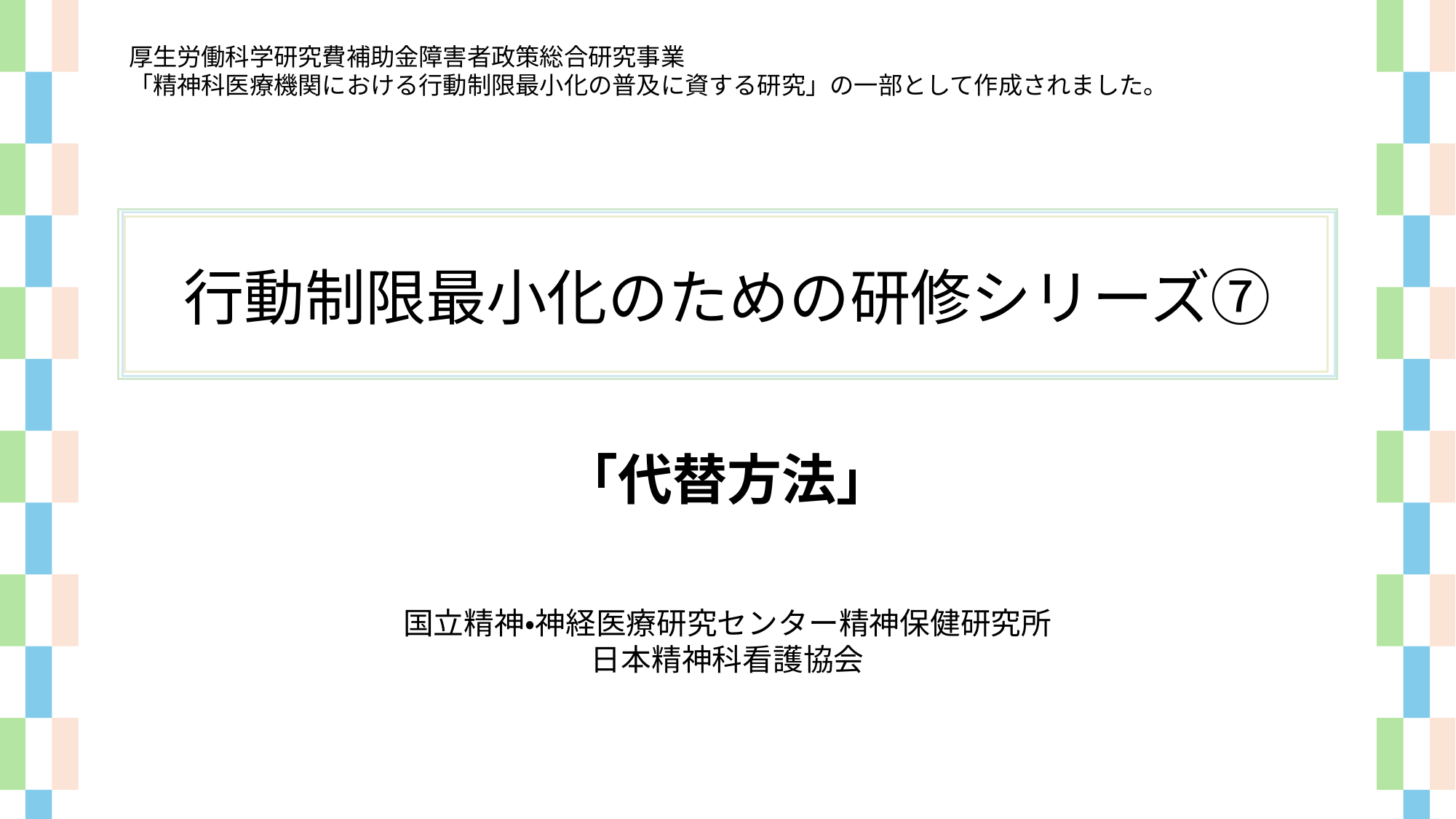

厚生労働科学研究費補助金障害者政策総合研究事業
「精神科医療機関における行動制限最小化の普及に資する研究」の一部として作成されました。

行動制限最小化のための研修シリーズ⑦
「代替方法」
国立精神・神経医療研究センター精神保健研究所
日本精神科看護協会